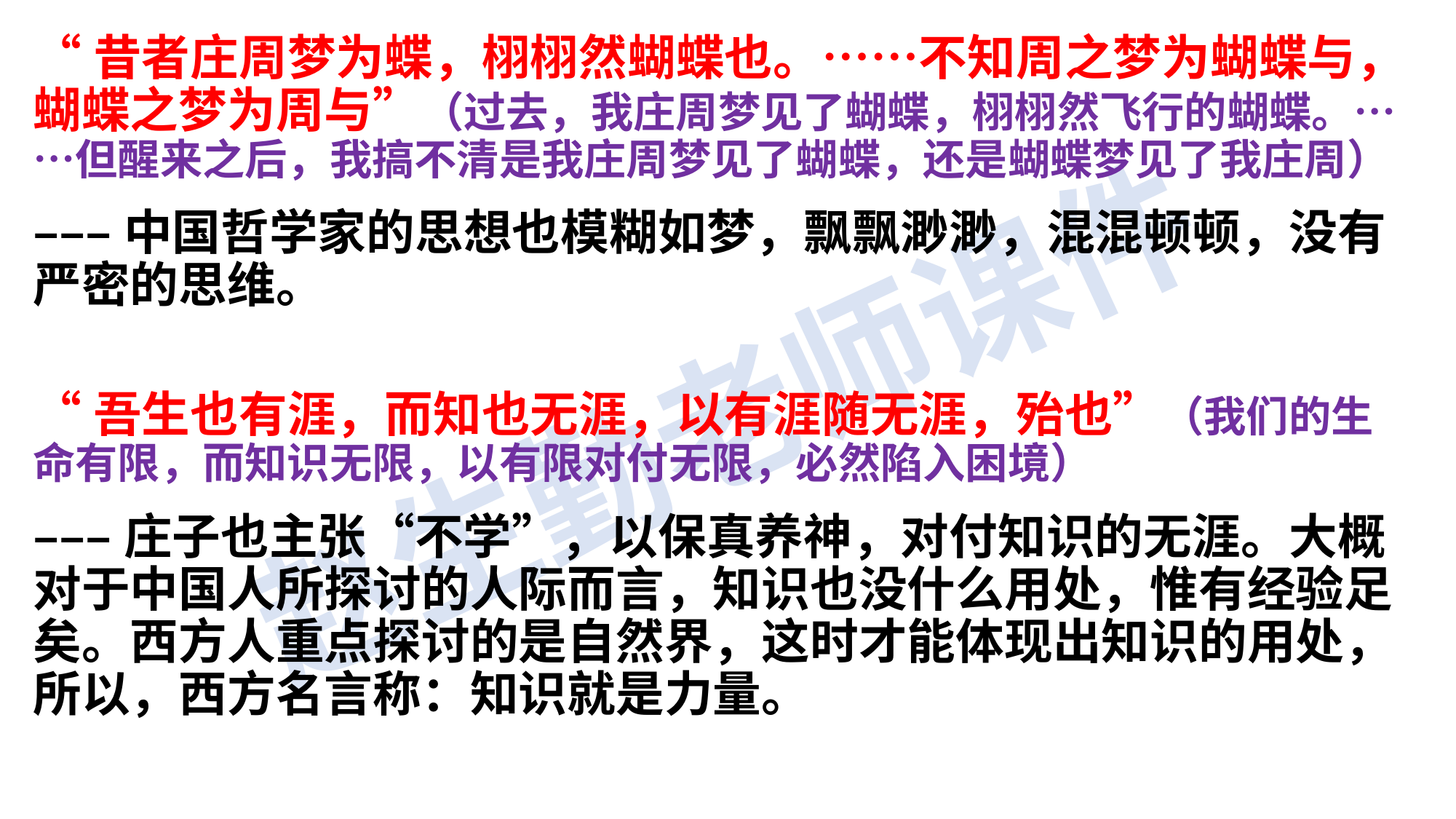

“昔者庄周梦为蝶，栩栩然蝴蝶也。……不知周之梦为蝴蝶与，蝴蝶之梦为周与”（过去，我庄周梦见了蝴蝶，栩栩然飞行的蝴蝶。……但醒来之后，我搞不清是我庄周梦见了蝴蝶，还是蝴蝶梦见了我庄周）
–––中国哲学家的思想也模糊如梦，飘飘渺渺，混混顿顿，没有严密的思维。
“吾生也有涯，而知也无涯，以有涯随无涯，殆也”（我们的生命有限，而知识无限，以有限对付无限，必然陷入困境）
–––庄子也主张“不学”，以保真养神，对付知识的无涯。大概对于中国人所探讨的人际而言，知识也没什么用处，惟有经验足矣。西方人重点探讨的是自然界，这时才能体现出知识的用处，所以，西方名言称：知识就是力量。